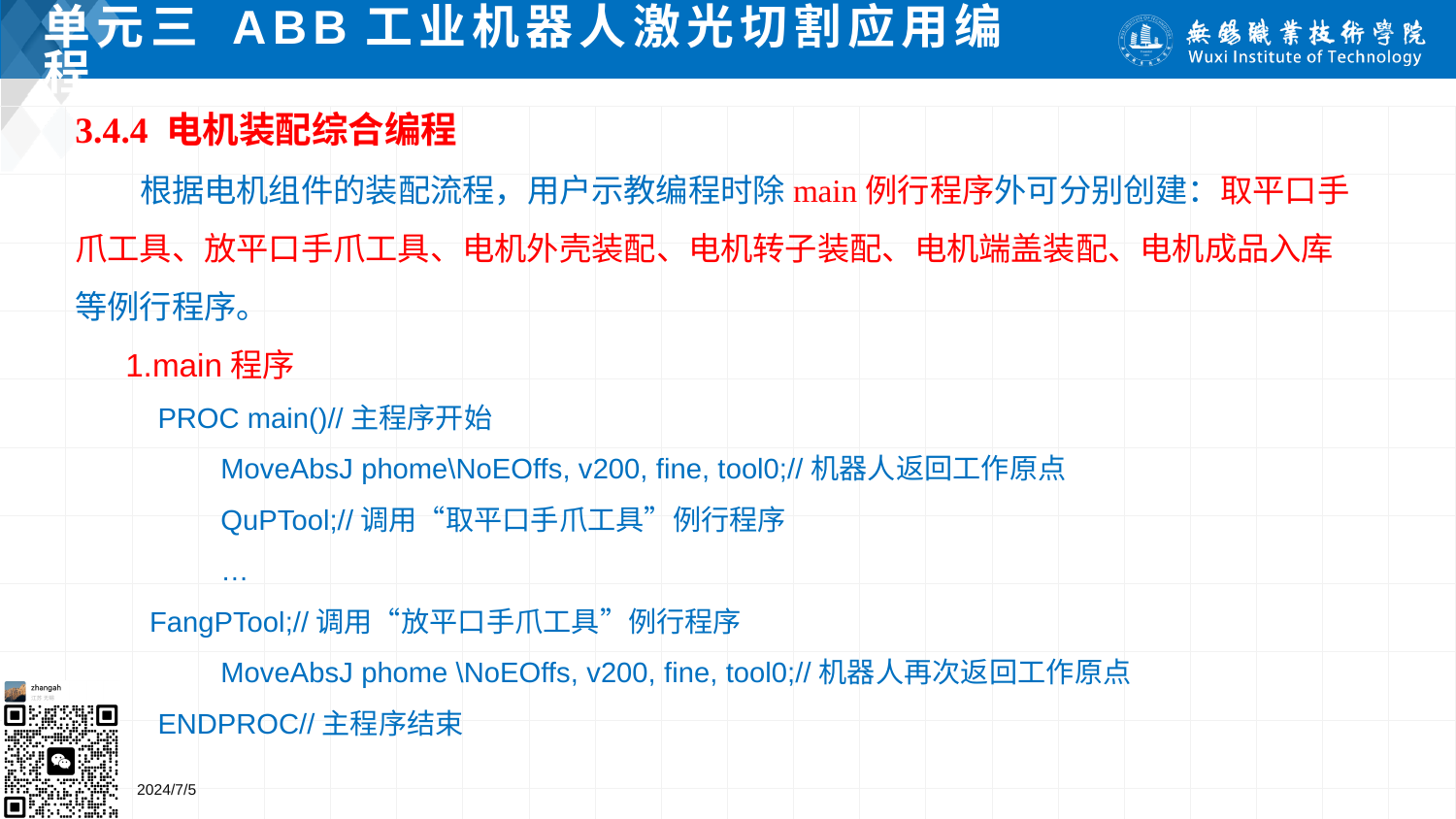

# 单元三 ABB工业机器人激光切割应用编程
3.4.4 电机装配综合编程
  根据电机组件的装配流程，用户示教编程时除main例行程序外可分别创建：取平口手爪工具、放平口手爪工具、电机外壳装配、电机转子装配、电机端盖装配、电机成品入库等例行程序。
 1.main程序
     PROC main()//主程序开始
	MoveAbsJ phome\NoEOffs, v200, fine, tool0;//机器人返回工作原点
	QuPTool;//调用“取平口手爪工具”例行程序
	…
    FangPTool;//调用“放平口手爪工具”例行程序
	MoveAbsJ phome \NoEOffs, v200, fine, tool0;//机器人再次返回工作原点
     ENDPROC//主程序结束
2024/7/5